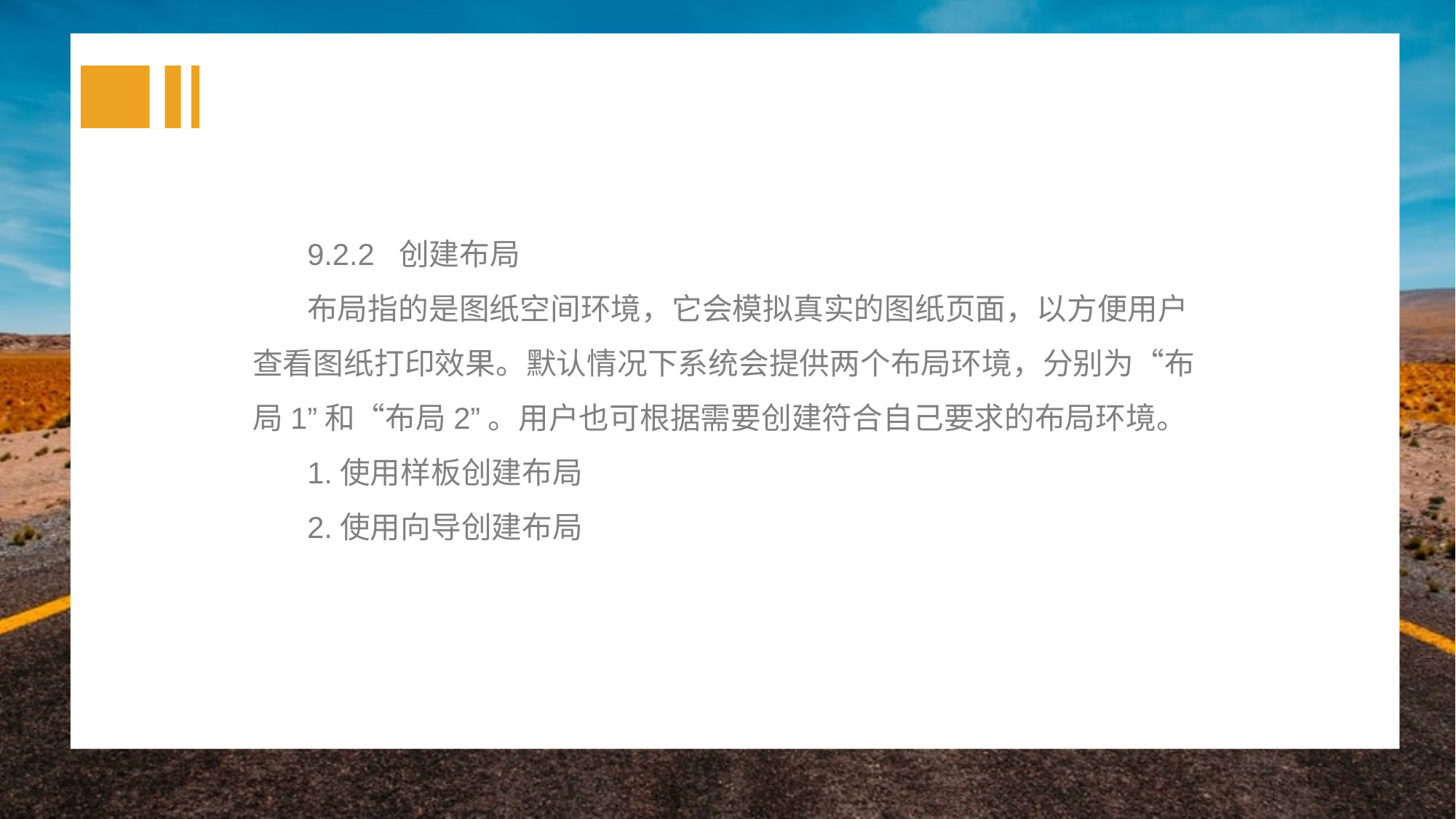

9.2.2  创建布局
布局指的是图纸空间环境，它会模拟真实的图纸页面，以方便用户查看图纸打印效果。默认情况下系统会提供两个布局环境，分别为“布局1”和“布局2”。用户也可根据需要创建符合自己要求的布局环境。
1.使用样板创建布局
2.使用向导创建布局